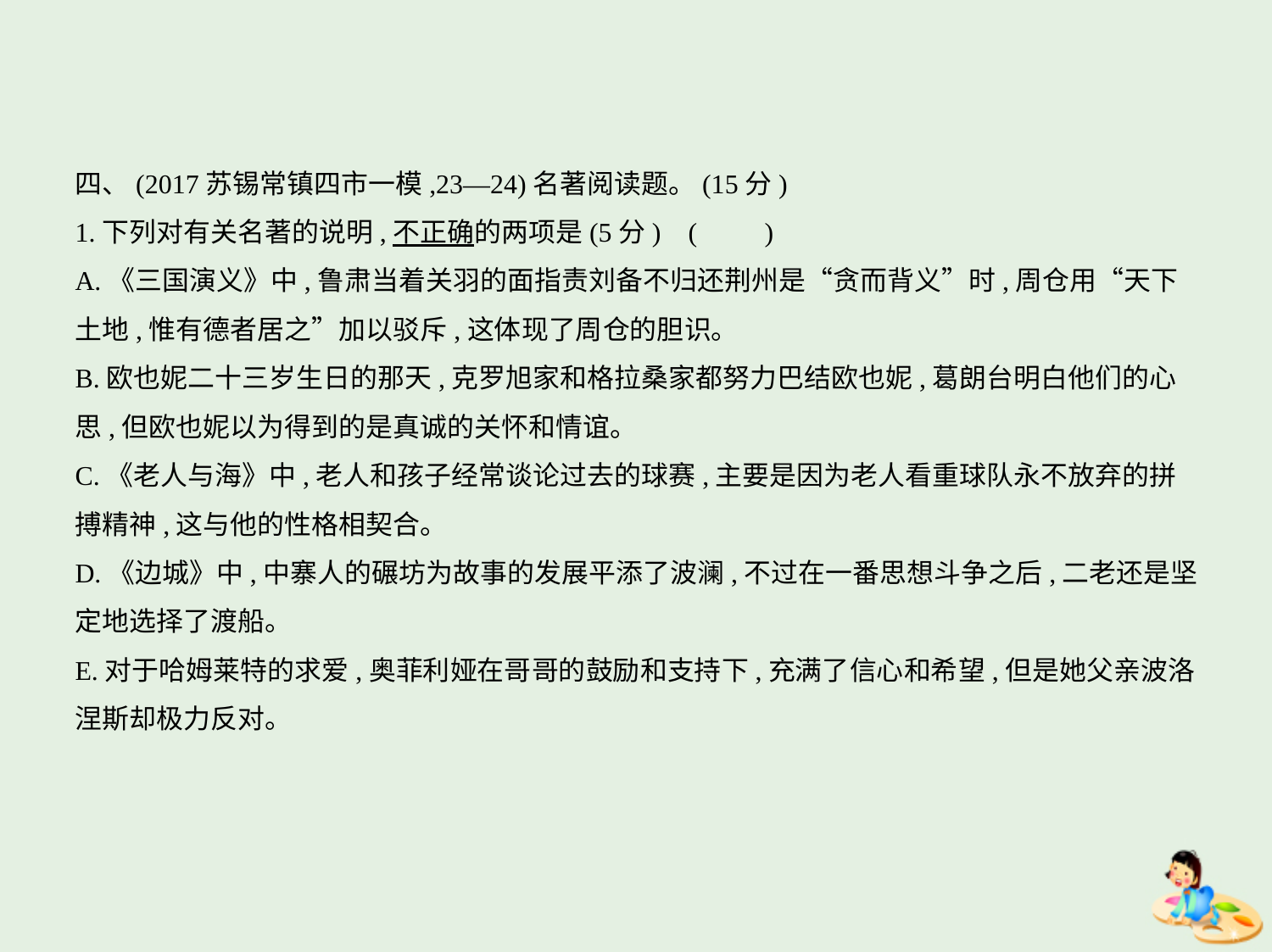

四、(2017苏锡常镇四市一模,23—24)名著阅读题。(15分)
1.下列对有关名著的说明,不正确的两项是(5分) (　　)
A.《三国演义》中,鲁肃当着关羽的面指责刘备不归还荆州是“贪而背义”时,周仓用“天下
土地,惟有德者居之”加以驳斥,这体现了周仓的胆识。
B.欧也妮二十三岁生日的那天,克罗旭家和格拉桑家都努力巴结欧也妮,葛朗台明白他们的心
思,但欧也妮以为得到的是真诚的关怀和情谊。
C.《老人与海》中,老人和孩子经常谈论过去的球赛,主要是因为老人看重球队永不放弃的拼
搏精神,这与他的性格相契合。
D.《边城》中,中寨人的碾坊为故事的发展平添了波澜,不过在一番思想斗争之后,二老还是坚
定地选择了渡船。
E.对于哈姆莱特的求爱,奥菲利娅在哥哥的鼓励和支持下,充满了信心和希望,但是她父亲波洛
涅斯却极力反对。